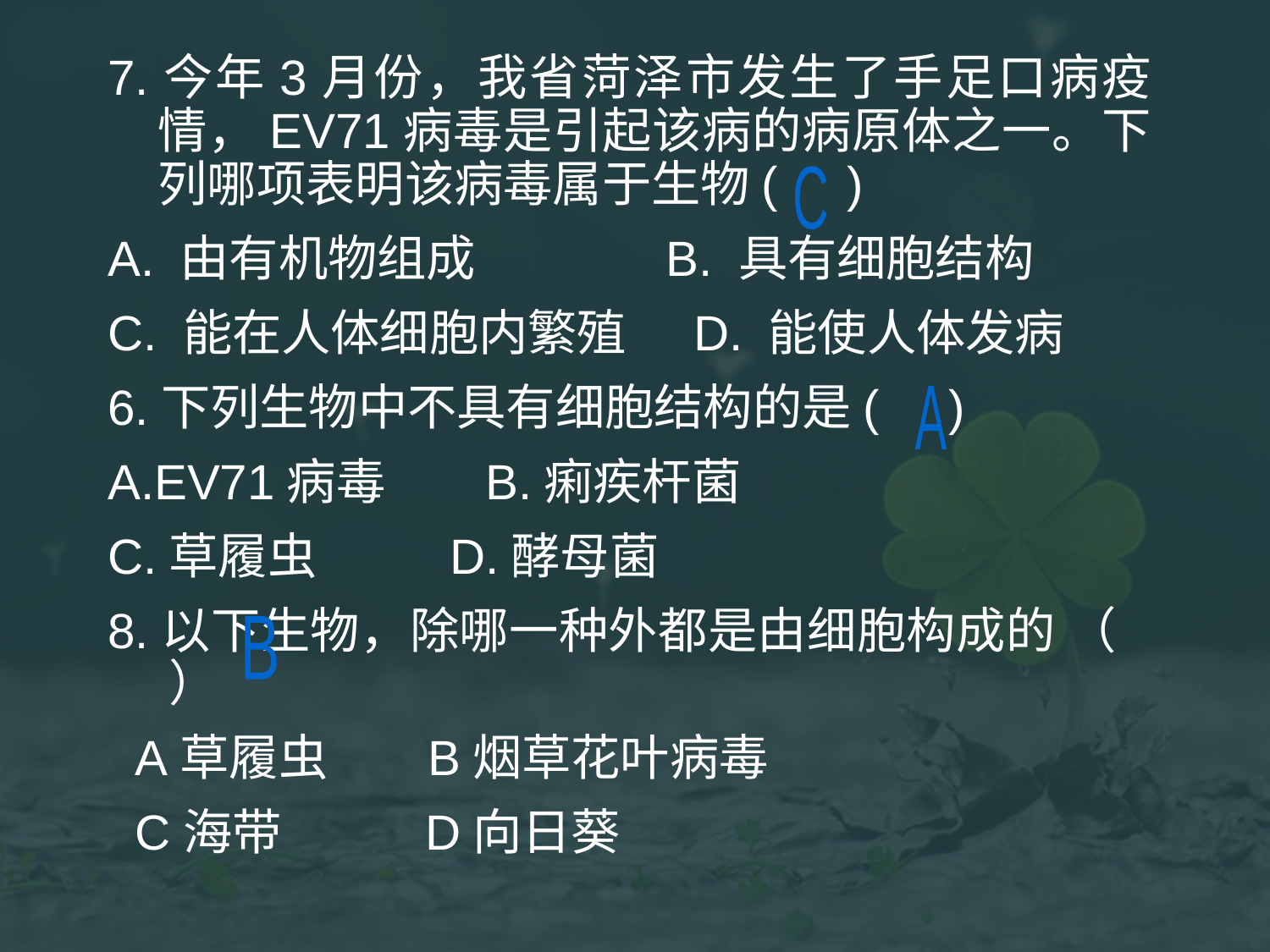

7.今年3月份，我省菏泽市发生了手足口病疫情，EV71病毒是引起该病的病原体之一。下列哪项表明该病毒属于生物(     )
A. 由有机物组成 		B. 具有细胞结构
C. 能在人体细胞内繁殖     D. 能使人体发病
6.下列生物中不具有细胞结构的是(     )
A.EV71病毒        B.痢疾杆菌
C.草履虫           D.酵母菌
8.以下生物，除哪一种外都是由细胞构成的 （     ）
  A草履虫        B烟草花叶病毒
  C海带            D向日葵
C
A
B